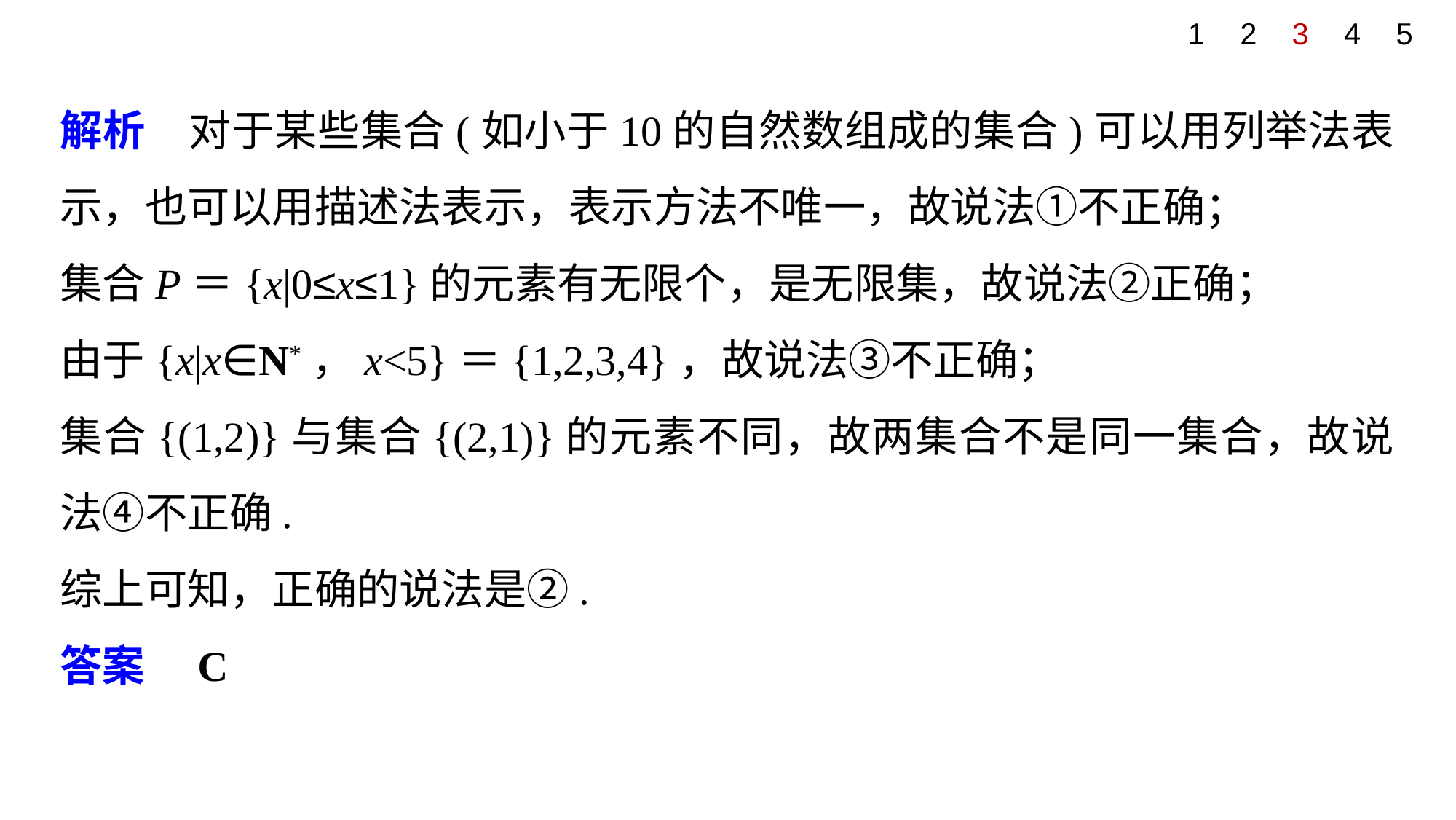

1
2
3
4
5
解析　对于某些集合(如小于10的自然数组成的集合)可以用列举法表示，也可以用描述法表示，表示方法不唯一，故说法①不正确；
集合P＝{x|0≤x≤1}的元素有无限个，是无限集，故说法②正确；
由于{x|x∈N*，x<5}＝{1,2,3,4}，故说法③不正确；
集合{(1,2)}与集合{(2,1)}的元素不同，故两集合不是同一集合，故说法④不正确.
综上可知，正确的说法是②.
答案　C